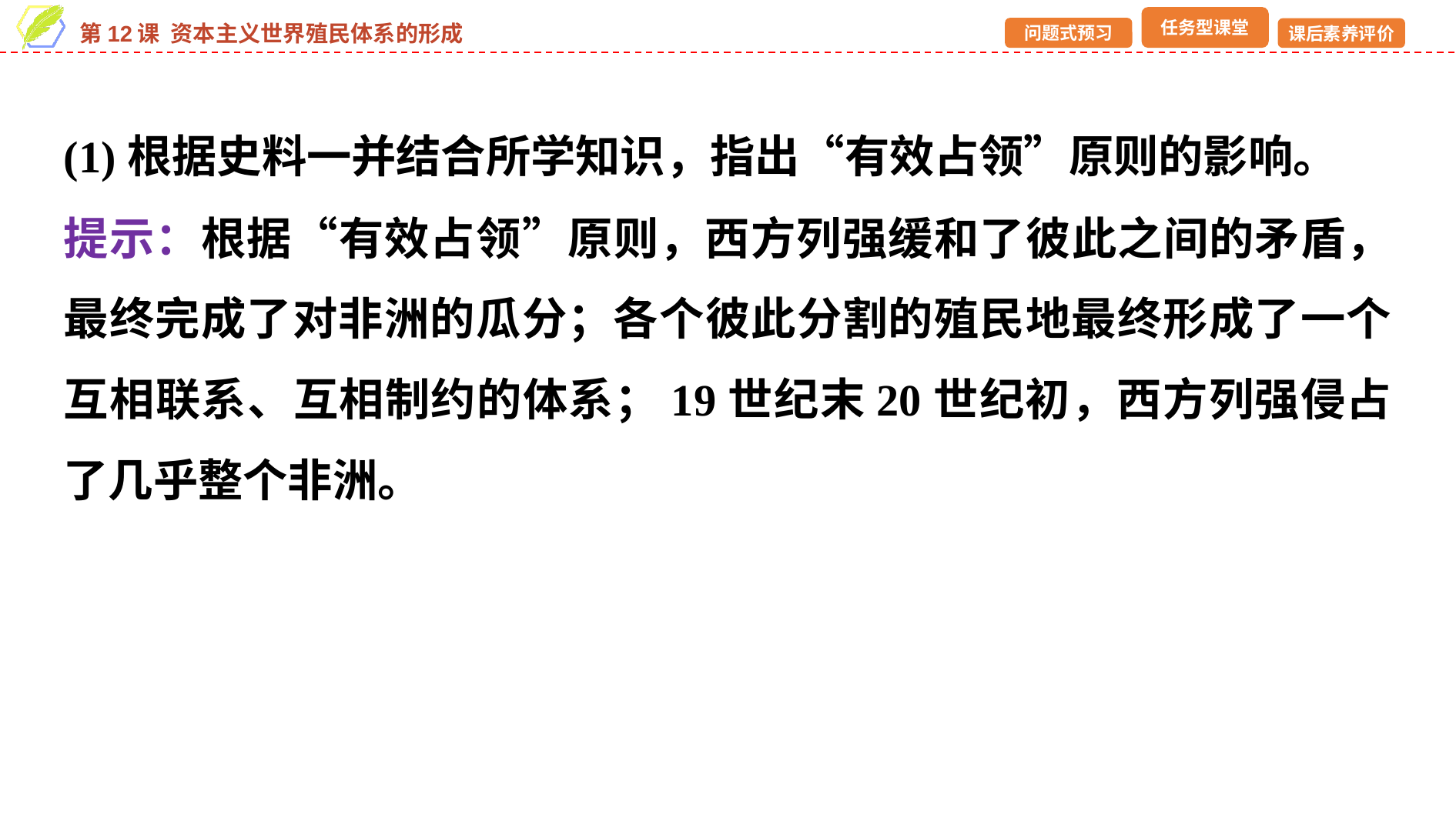

(1)根据史料一并结合所学知识，指出“有效占领”原则的影响。
提示：根据“有效占领”原则，西方列强缓和了彼此之间的矛盾，最终完成了对非洲的瓜分；各个彼此分割的殖民地最终形成了一个互相联系、互相制约的体系；19世纪末20世纪初，西方列强侵占了几乎整个非洲。